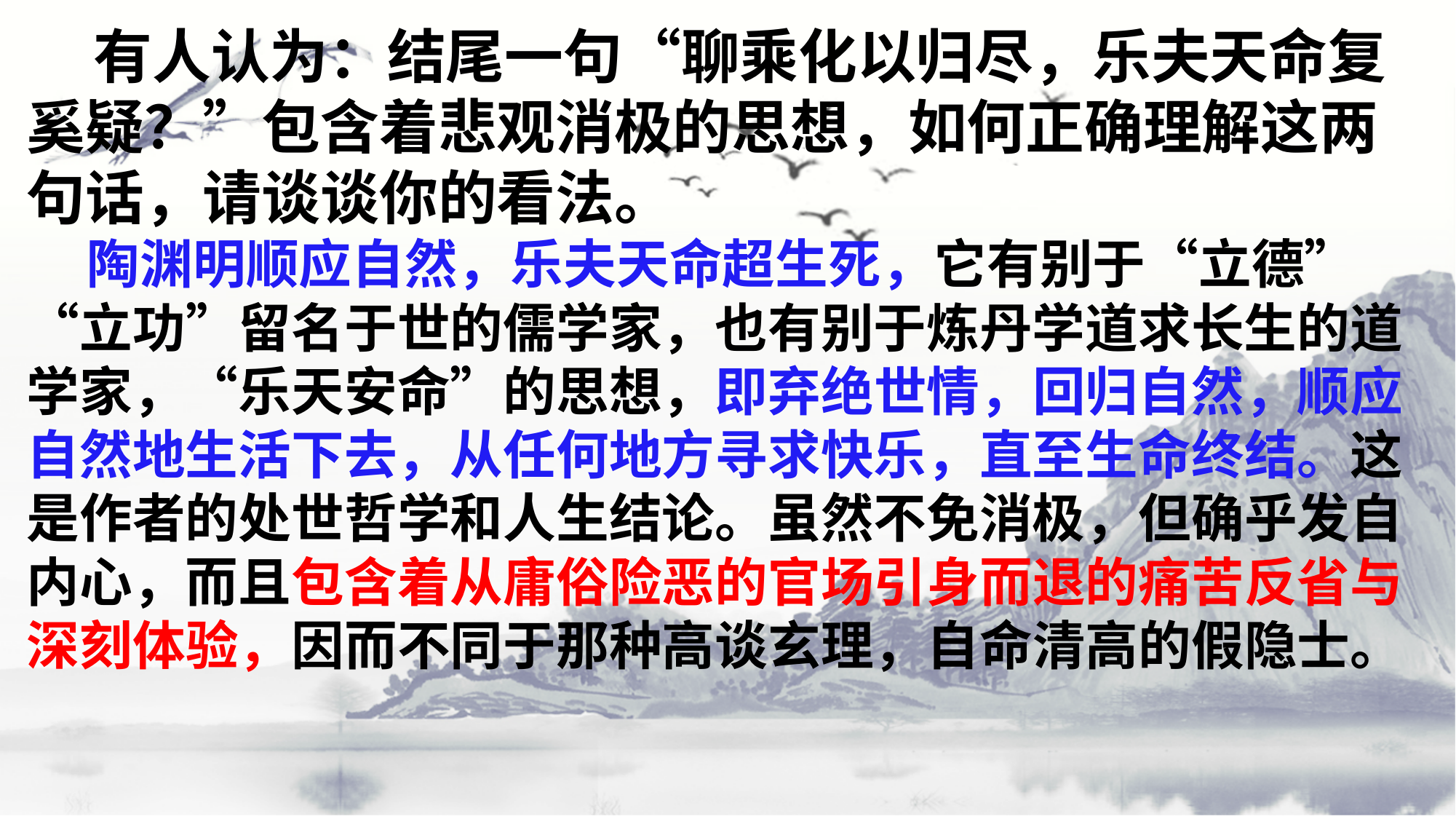

有人认为：结尾一句“聊乘化以归尽，乐夫天命复奚疑？”包含着悲观消极的思想，如何正确理解这两句话，请谈谈你的看法。
    陶渊明顺应自然，乐夫天命超生死，它有别于“立德”“立功”留名于世的儒学家，也有别于炼丹学道求长生的道学家，“乐天安命”的思想，即弃绝世情，回归自然，顺应自然地生活下去，从任何地方寻求快乐，直至生命终结。这是作者的处世哲学和人生结论。虽然不免消极，但确乎发自内心，而且包含着从庸俗险恶的官场引身而退的痛苦反省与深刻体验，因而不同于那种高谈玄理，自命清高的假隐士。